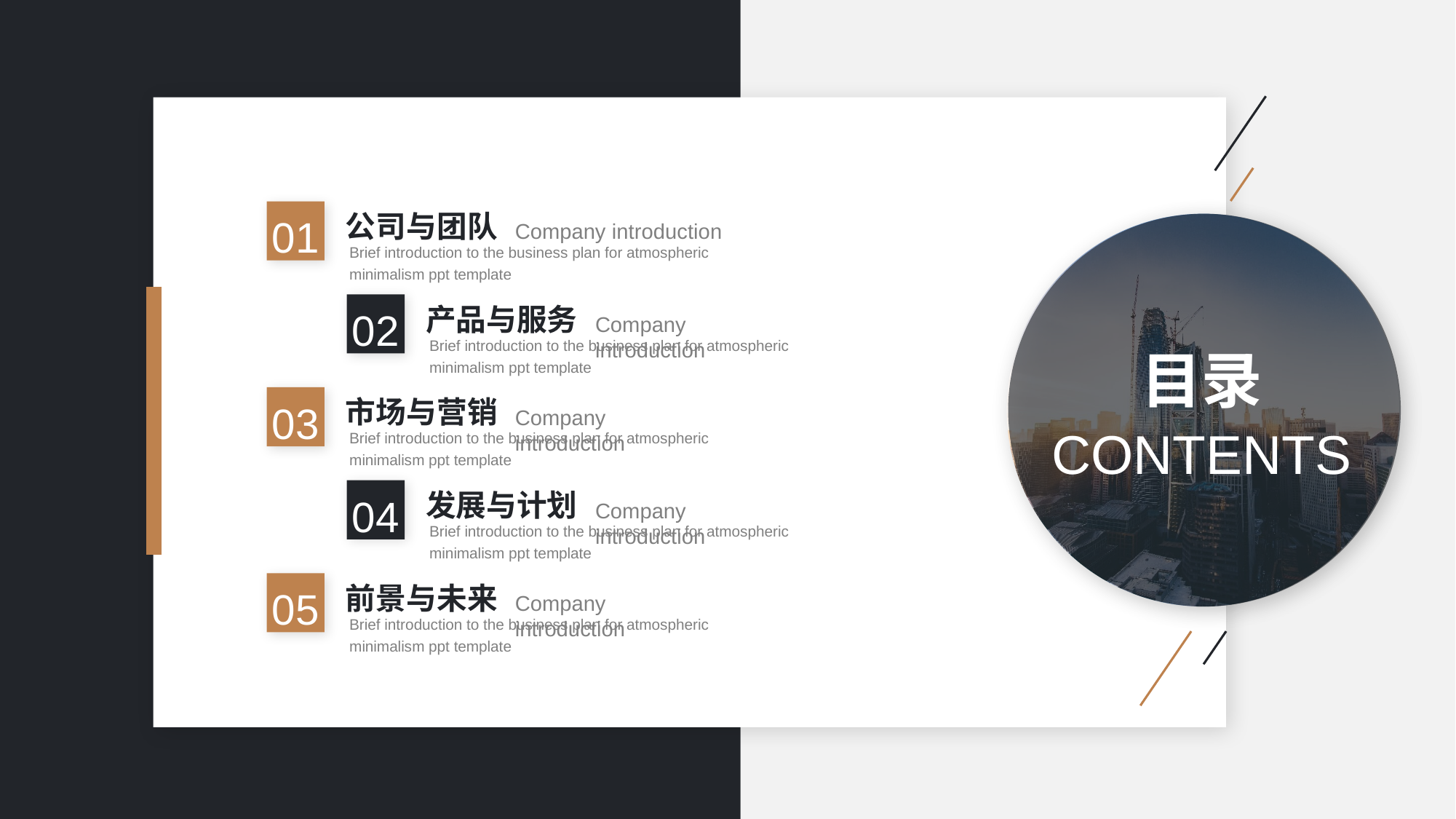

01
公司与团队
Company introduction
Brief introduction to the business plan for atmospheric minimalism ppt template

02
产品与服务
Company introduction
Brief introduction to the business plan for atmospheric minimalism ppt template
目录

03
市场与营销
Company introduction
Brief introduction to the business plan for atmospheric minimalism ppt template
CONTENTS

04
发展与计划
Company introduction
Brief introduction to the business plan for atmospheric minimalism ppt template

05
前景与未来
Company introduction
Brief introduction to the business plan for atmospheric minimalism ppt template